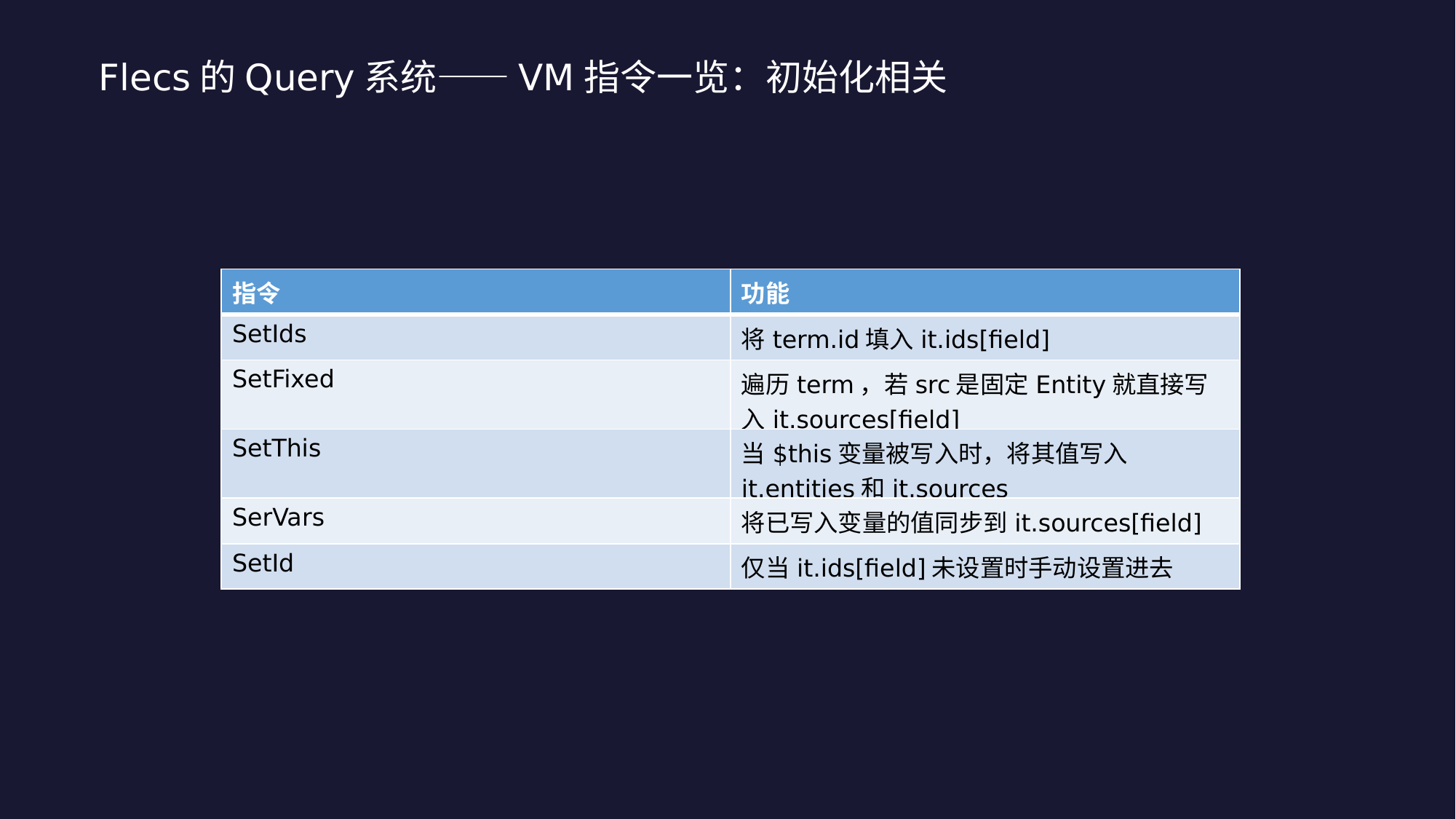

Flecs的Query系统——VM指令一览：初始化相关
| 指令 | 功能 |
| --- | --- |
| SetIds | 将term.id填入it.ids[field] |
| SetFixed | 遍历term，若src是固定Entity就直接写入it.sources[field] |
| SetThis | 当$this变量被写入时，将其值写入it.entities和it.sources |
| SerVars | 将已写入变量的值同步到it.sources[field] |
| SetId | 仅当it.ids[field]未设置时手动设置进去 |